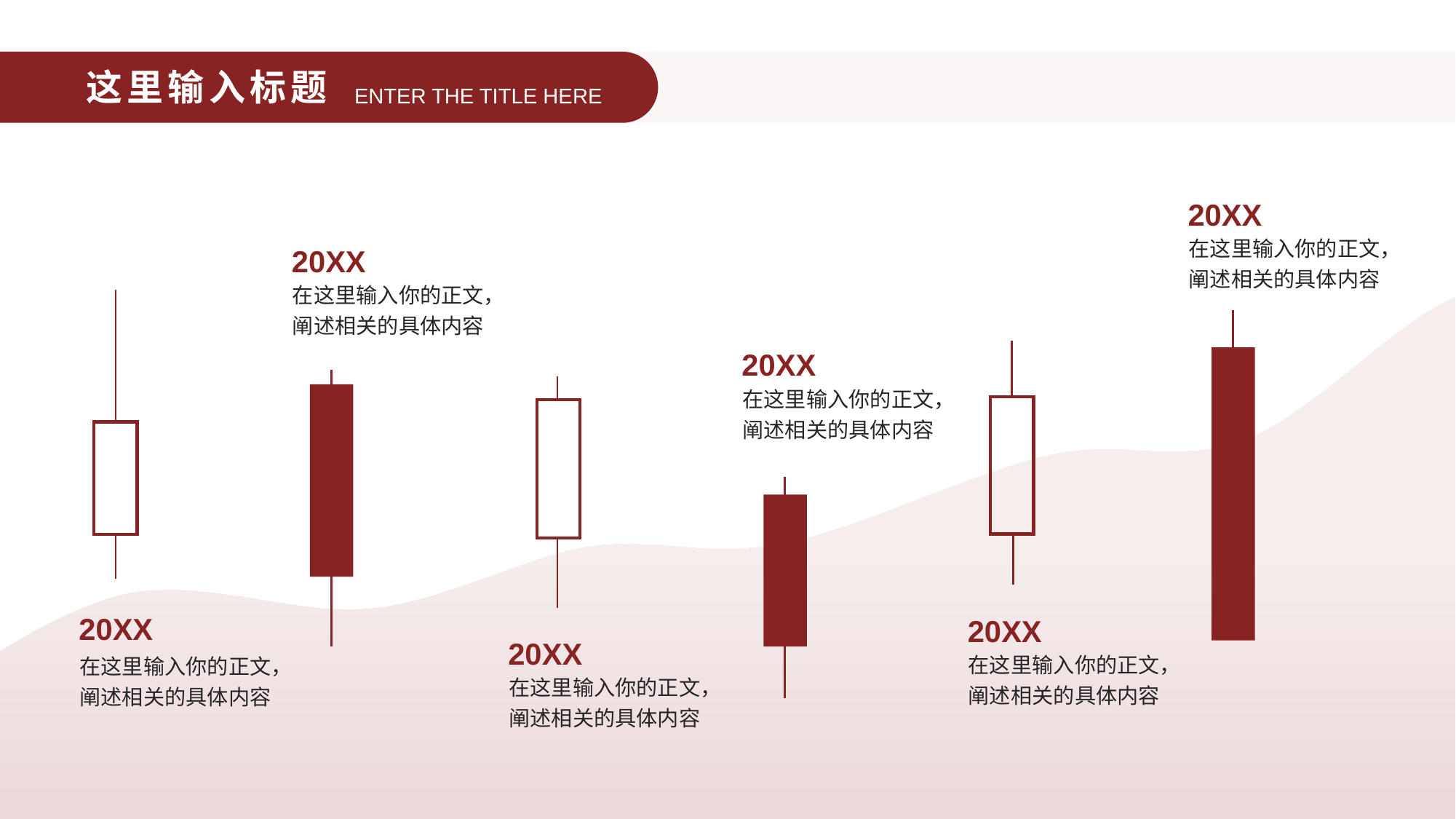

这里输入标题
ENTER THE TITLE HERE

20XX
在这里输入你的正文，阐述相关的具体内容
20XX
在这里输入你的正文，阐述相关的具体内容

20XX

在这里输入你的正文，阐述相关的具体内容

20XX
20XX
20XX
在这里输入你的正文，阐述相关的具体内容
在这里输入你的正文，阐述相关的具体内容
在这里输入你的正文，阐述相关的具体内容